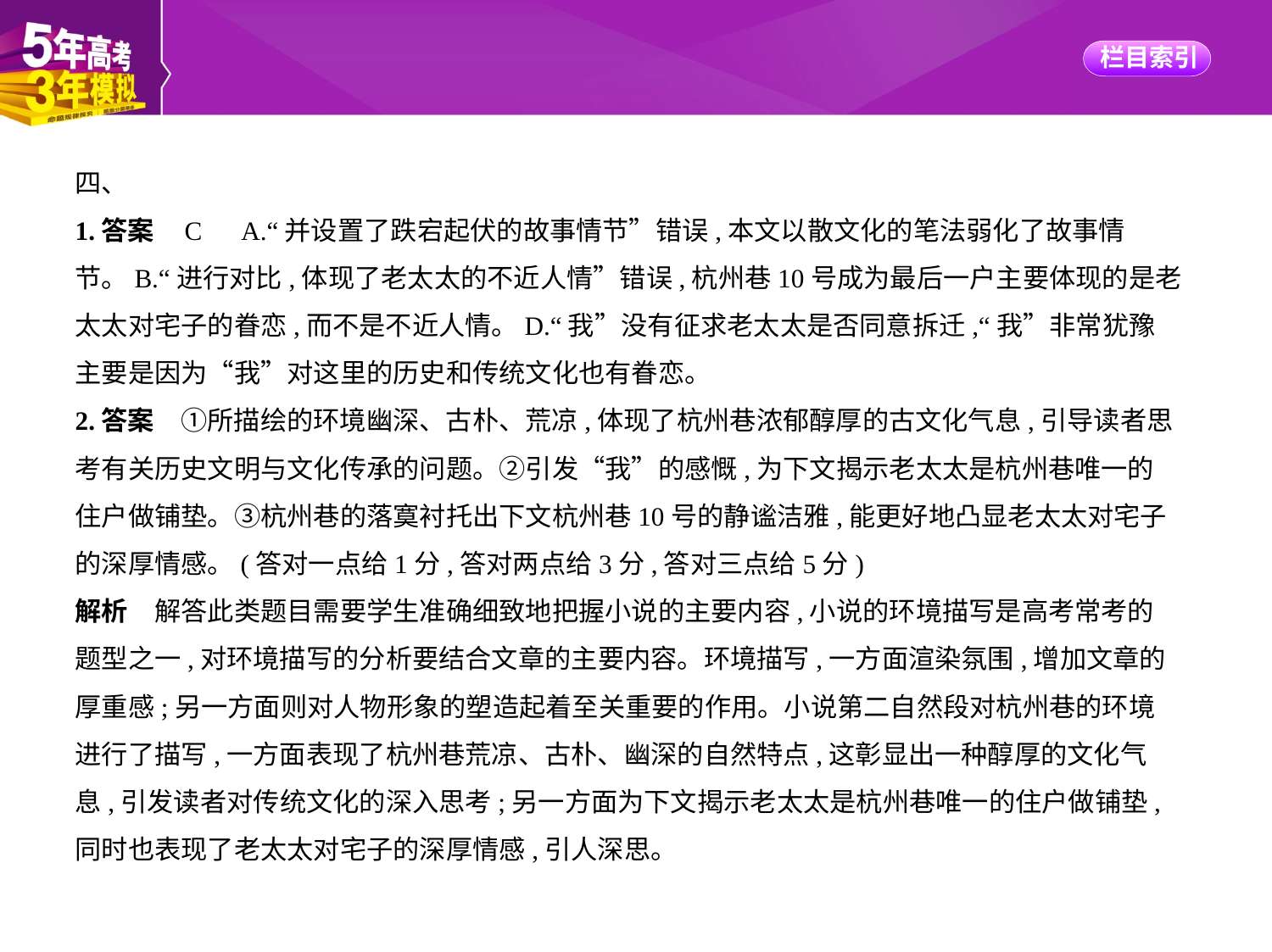

四、
1.答案    C　A.“并设置了跌宕起伏的故事情节”错误,本文以散文化的笔法弱化了故事情
节。B.“进行对比,体现了老太太的不近人情”错误,杭州巷10号成为最后一户主要体现的是老
太太对宅子的眷恋,而不是不近人情。D.“我”没有征求老太太是否同意拆迁,“我”非常犹豫
主要是因为“我”对这里的历史和传统文化也有眷恋。
2.答案　①所描绘的环境幽深、古朴、荒凉,体现了杭州巷浓郁醇厚的古文化气息,引导读者思
考有关历史文明与文化传承的问题。②引发“我”的感慨,为下文揭示老太太是杭州巷唯一的
住户做铺垫。③杭州巷的落寞衬托出下文杭州巷10号的静谧洁雅,能更好地凸显老太太对宅子
的深厚情感。(答对一点给1分,答对两点给3分,答对三点给5分)
解析　解答此类题目需要学生准确细致地把握小说的主要内容,小说的环境描写是高考常考的
题型之一,对环境描写的分析要结合文章的主要内容。环境描写,一方面渲染氛围,增加文章的
厚重感;另一方面则对人物形象的塑造起着至关重要的作用。小说第二自然段对杭州巷的环境
进行了描写,一方面表现了杭州巷荒凉、古朴、幽深的自然特点,这彰显出一种醇厚的文化气
息,引发读者对传统文化的深入思考;另一方面为下文揭示老太太是杭州巷唯一的住户做铺垫,
同时也表现了老太太对宅子的深厚情感,引人深思。